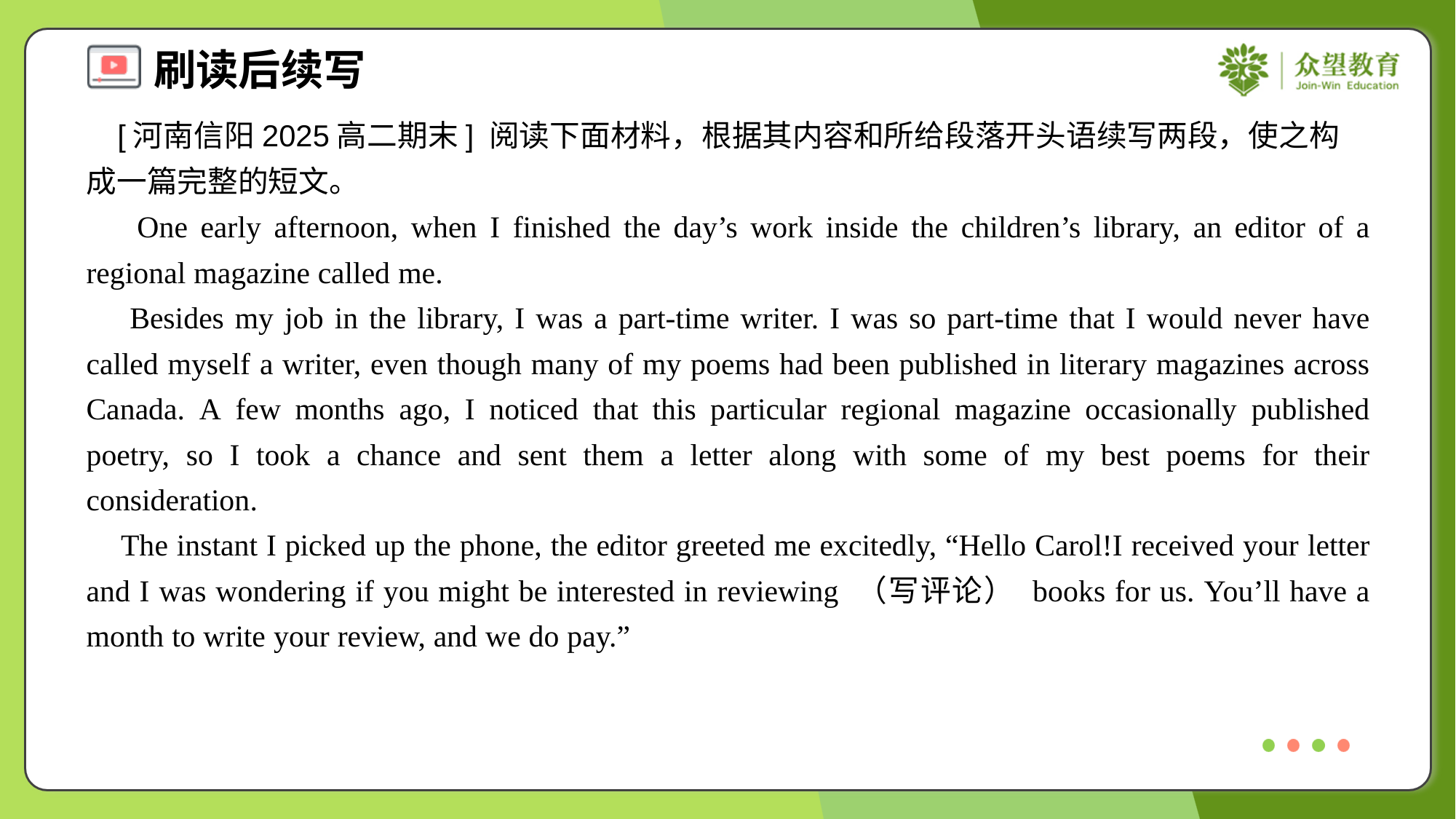

[河南信阳2025高二期末] 阅读下面材料，根据其内容和所给段落开头语续写两段，使之构成一篇完整的短文。
    One early afternoon, when I finished the day’s work inside the children’s library, an editor of a regional magazine called me.
    Besides my job in the library, I was a part-time writer. I was so part-time that I would never have called myself a writer, even though many of my poems had been published in literary magazines across Canada. A few months ago, I noticed that this particular regional magazine occasionally published poetry, so I took a chance and sent them a letter along with some of my best poems for their consideration.
    The instant I picked up the phone, the editor greeted me excitedly, “Hello Carol!I received your letter and I was wondering if you might be interested in reviewing （写评论） books for us. You’ll have a month to write your review, and we do pay.”